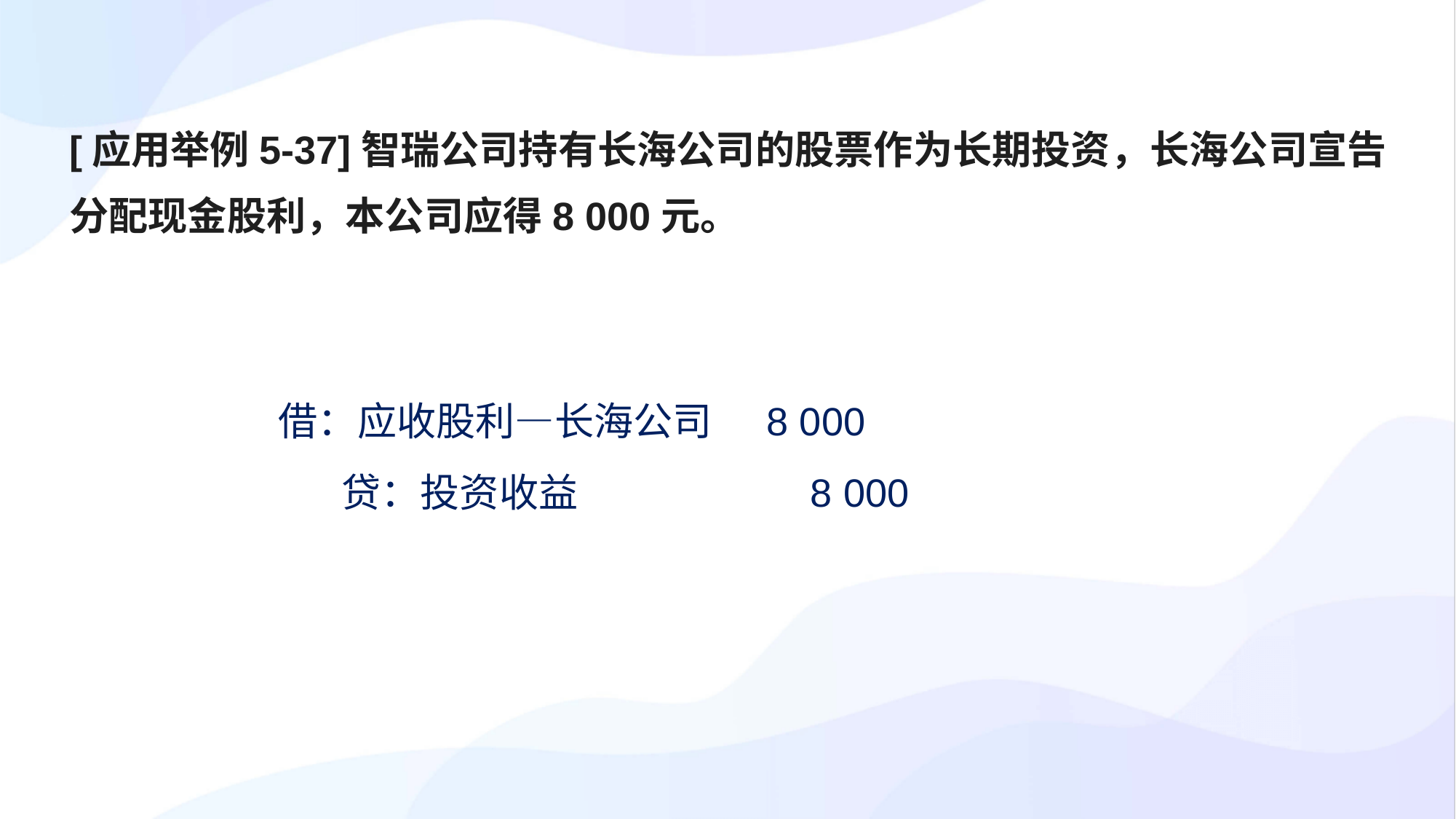

[应用举例5-37]智瑞公司持有长海公司的股票作为长期投资，长海公司宣告分配现金股利，本公司应得8 000元。
借：应收股利—长海公司     8 000
      贷：投资收益                         8 000